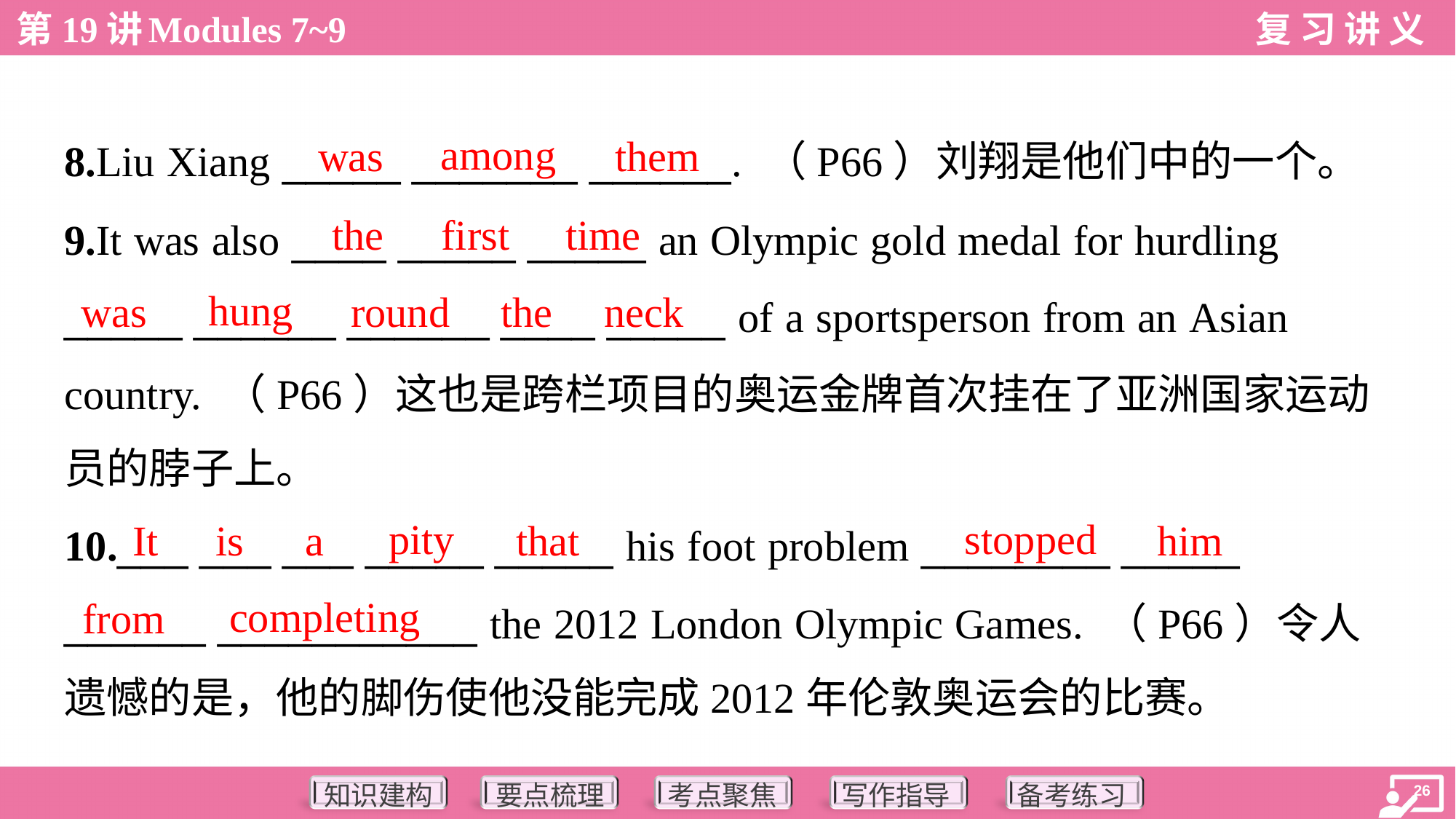

among
was
them
8.Liu Xiang _____ _______ ______. （P66）刘翔是他们中的一个。
the
first
time
9.It was also ____ _____ _____ an Olympic gold medal for hurdling
_____ ______ ______ ____ _____ of a sportsperson from an Asian
country. （P66）这也是跨栏项目的奥运金牌首次挂在了亚洲国家运动
员的脖子上。
hung
was
round
the
neck
pity
stopped
It
is
a
that
him
10.___ ___ ___ _____ _____ his foot problem ________ _____
______ ___________ the 2012 London Olympic Games. （P66）令人
遗憾的是，他的脚伤使他没能完成2012年伦敦奥运会的比赛。
completing
from